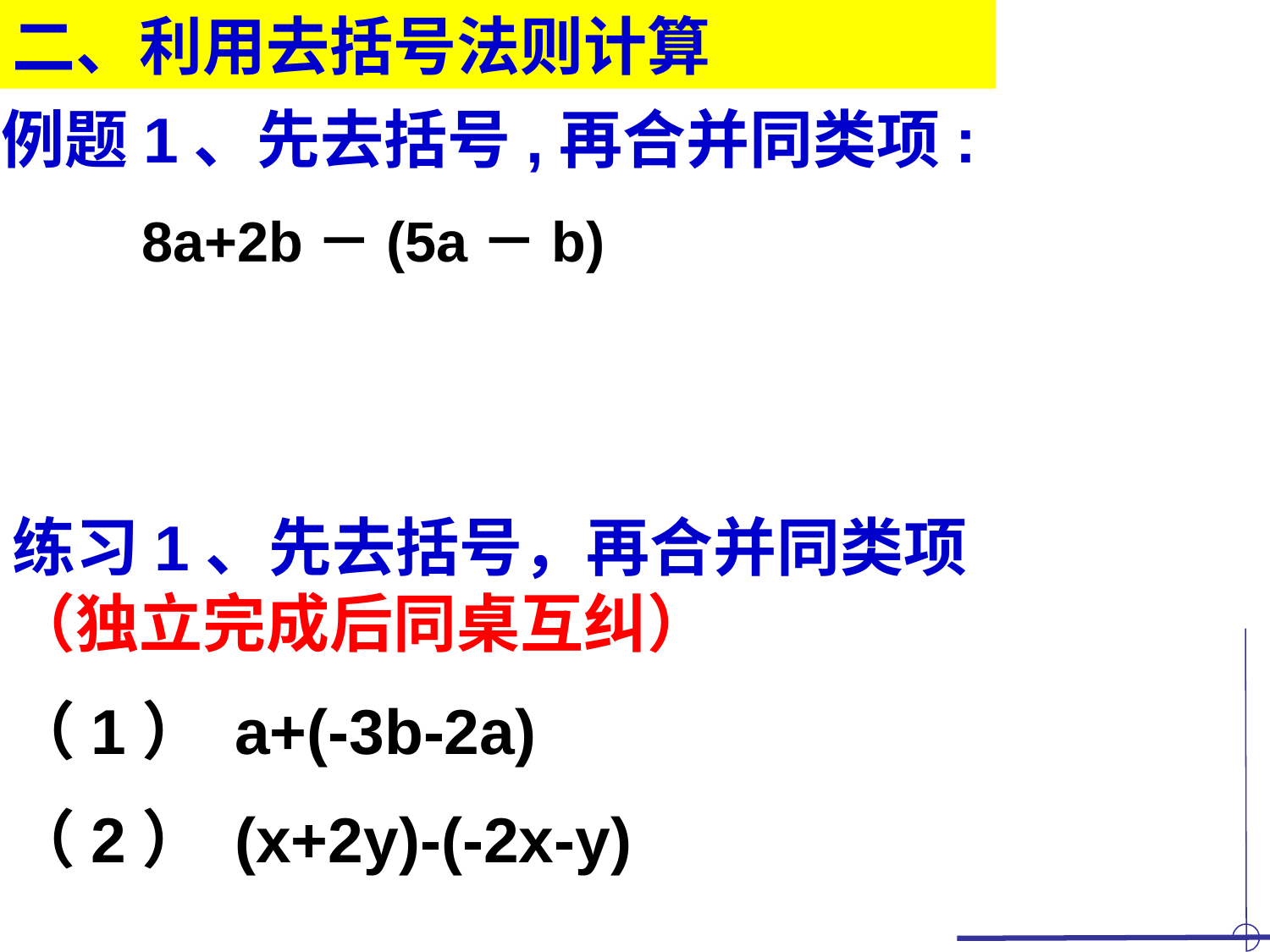

二、利用去括号法则计算
例题1、先去括号,再合并同类项:
        8a+2b－(5a－b)
练习1、先去括号，再合并同类项（独立完成后同桌互纠）
（1） a+(-3b-2a)
（2） (x+2y)-(-2x-y)